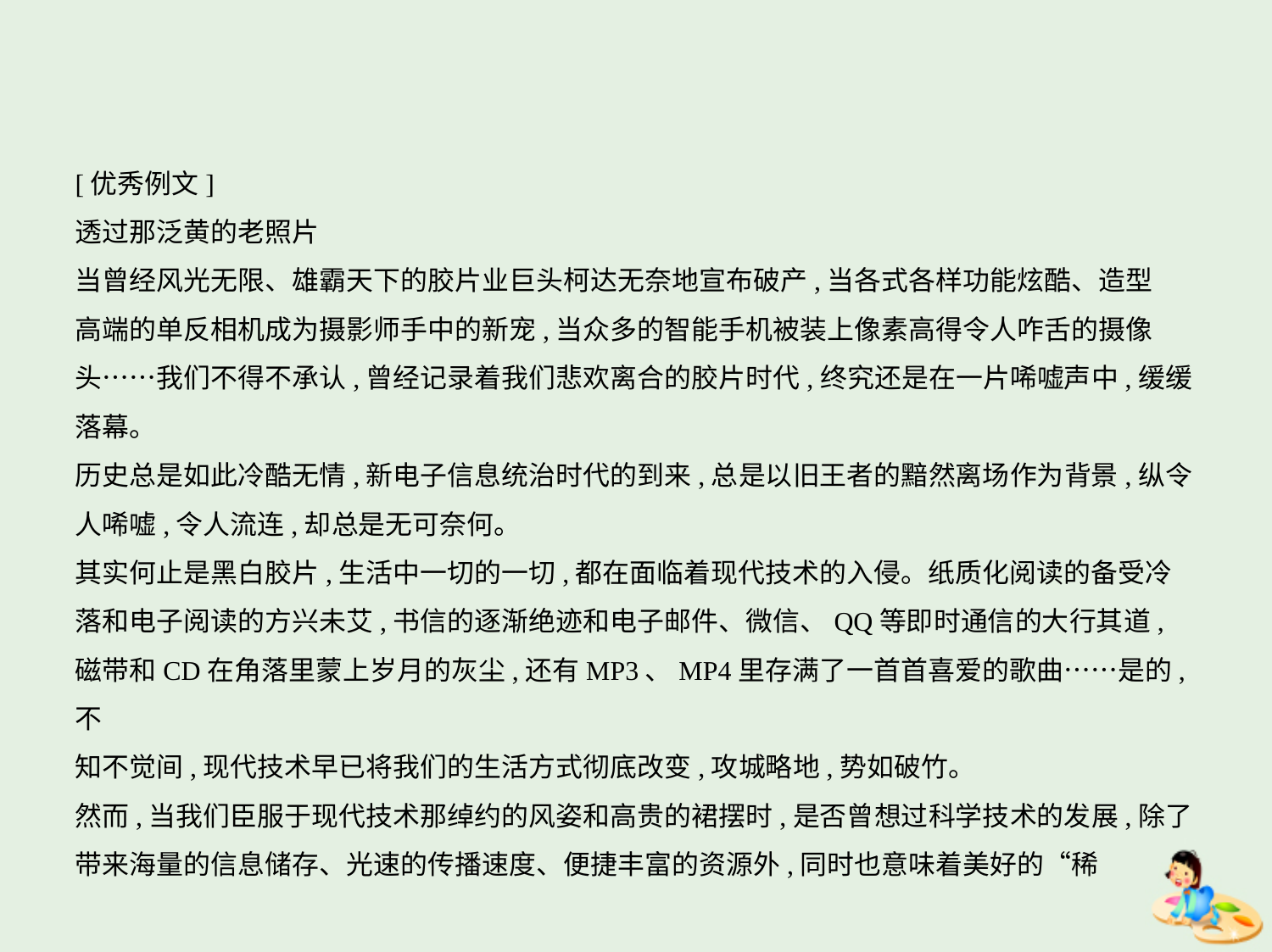

[优秀例文]
透过那泛黄的老照片
当曾经风光无限、雄霸天下的胶片业巨头柯达无奈地宣布破产,当各式各样功能炫酷、造型
高端的单反相机成为摄影师手中的新宠,当众多的智能手机被装上像素高得令人咋舌的摄像
头……我们不得不承认,曾经记录着我们悲欢离合的胶片时代,终究还是在一片唏嘘声中,缓缓
落幕。
历史总是如此冷酷无情,新电子信息统治时代的到来,总是以旧王者的黯然离场作为背景,纵令
人唏嘘,令人流连,却总是无可奈何。
其实何止是黑白胶片,生活中一切的一切,都在面临着现代技术的入侵。纸质化阅读的备受冷
落和电子阅读的方兴未艾,书信的逐渐绝迹和电子邮件、微信、QQ等即时通信的大行其道,
磁带和CD在角落里蒙上岁月的灰尘,还有MP3、MP4里存满了一首首喜爱的歌曲……是的,不
知不觉间,现代技术早已将我们的生活方式彻底改变,攻城略地,势如破竹。
然而,当我们臣服于现代技术那绰约的风姿和高贵的裙摆时,是否曾想过科学技术的发展,除了
带来海量的信息储存、光速的传播速度、便捷丰富的资源外,同时也意味着美好的“稀